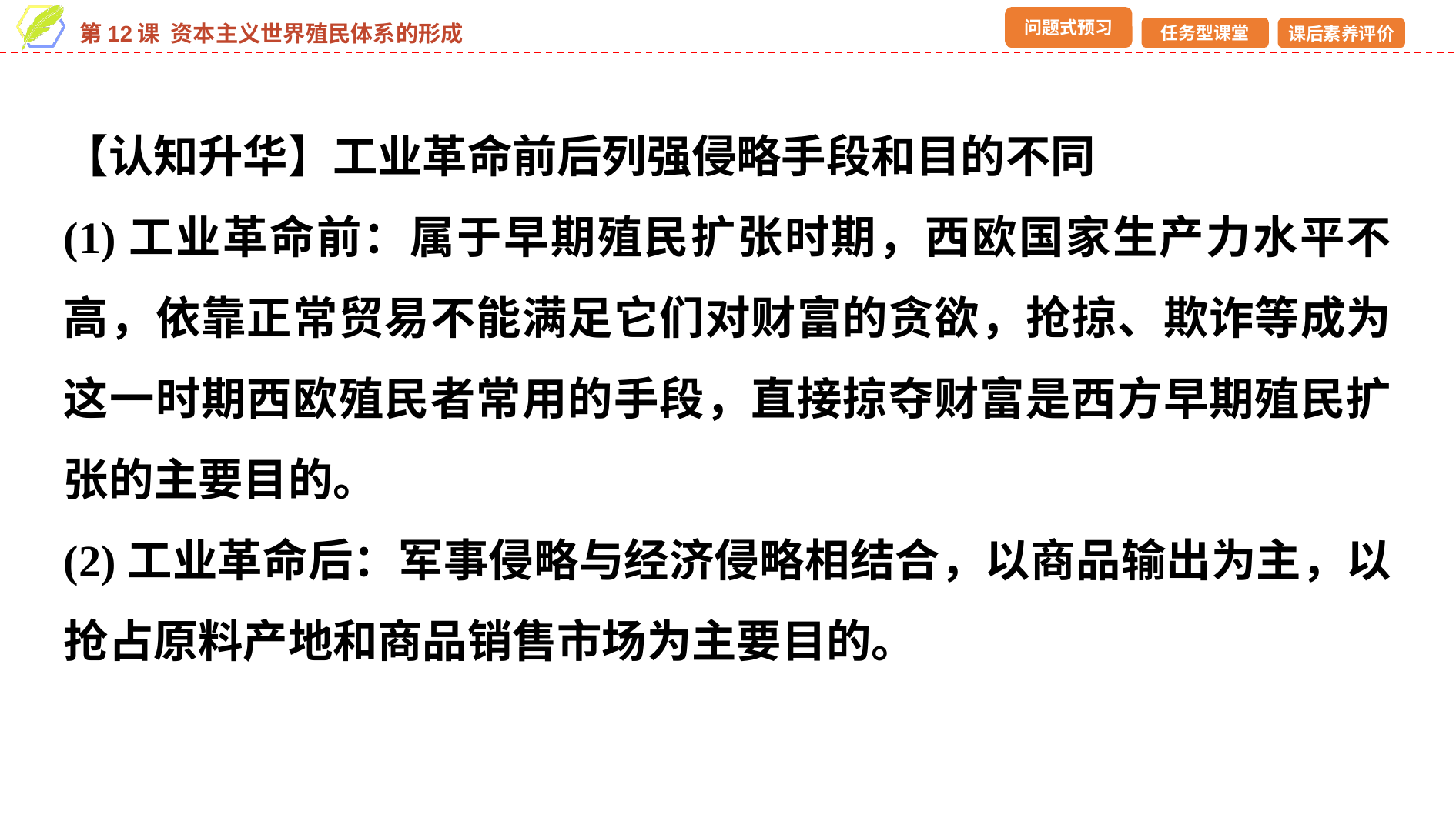

【认知升华】工业革命前后列强侵略手段和目的不同
(1)工业革命前：属于早期殖民扩张时期，西欧国家生产力水平不高，依靠正常贸易不能满足它们对财富的贪欲，抢掠、欺诈等成为这一时期西欧殖民者常用的手段，直接掠夺财富是西方早期殖民扩张的主要目的。
(2)工业革命后：军事侵略与经济侵略相结合，以商品输出为主，以抢占原料产地和商品销售市场为主要目的。